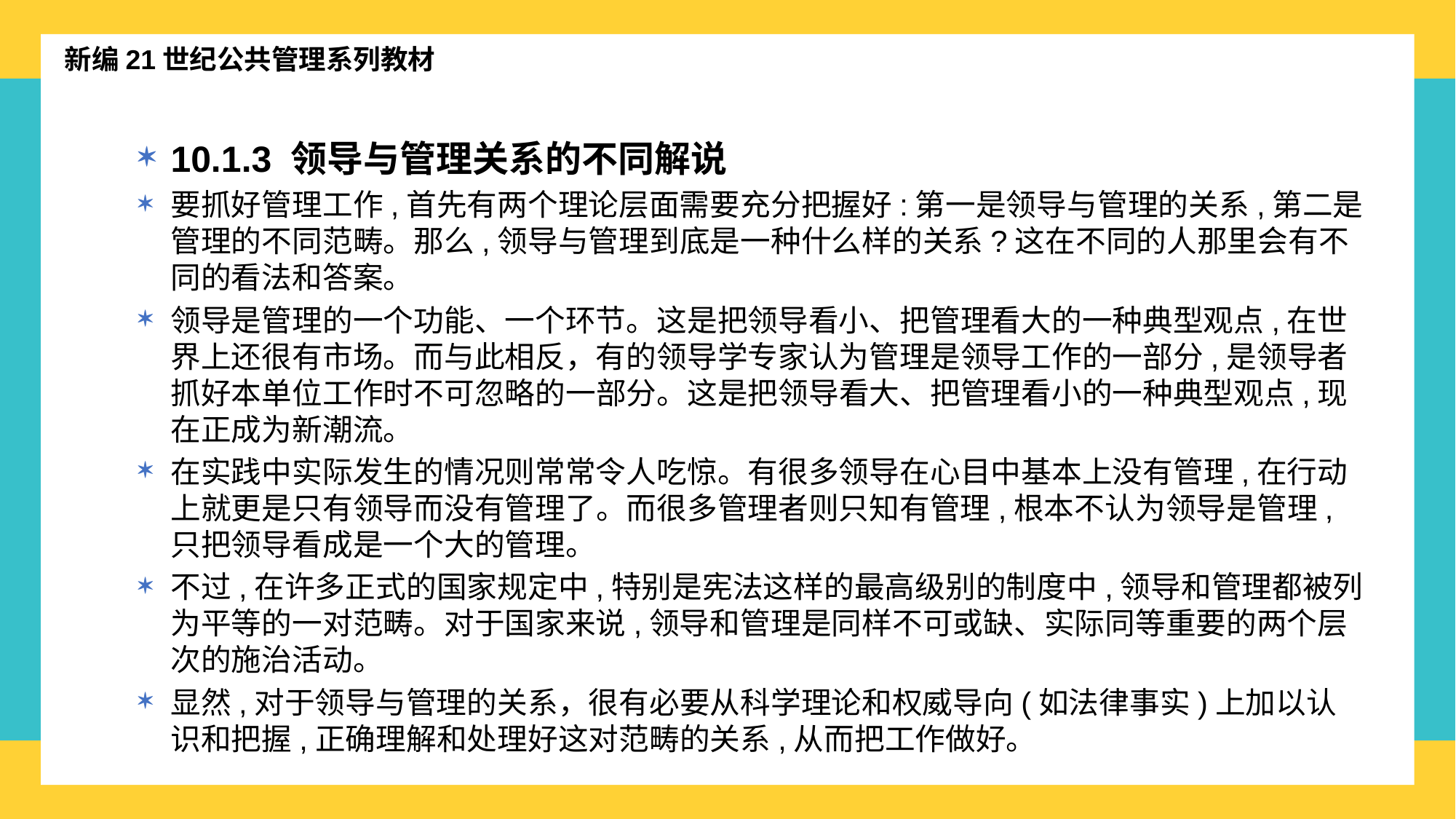

新编21世纪公共管理系列教材
10.1.3 领导与管理关系的不同解说
要抓好管理工作,首先有两个理论层面需要充分把握好:第一是领导与管理的关系,第二是管理的不同范畴。那么,领导与管理到底是一种什么样的关系?这在不同的人那里会有不同的看法和答案。
领导是管理的一个功能、一个环节。这是把领导看小、把管理看大的一种典型观点,在世界上还很有市场。而与此相反，有的领导学专家认为管理是领导工作的一部分,是领导者抓好本单位工作时不可忽略的一部分。这是把领导看大、把管理看小的一种典型观点,现在正成为新潮流。
在实践中实际发生的情况则常常令人吃惊。有很多领导在心目中基本上没有管理,在行动上就更是只有领导而没有管理了。而很多管理者则只知有管理,根本不认为领导是管理,只把领导看成是一个大的管理。
不过,在许多正式的国家规定中,特别是宪法这样的最高级别的制度中,领导和管理都被列为平等的一对范畴。对于国家来说,领导和管理是同样不可或缺、实际同等重要的两个层次的施治活动。
显然,对于领导与管理的关系，很有必要从科学理论和权威导向(如法律事实)上加以认识和把握,正确理解和处理好这对范畴的关系,从而把工作做好。